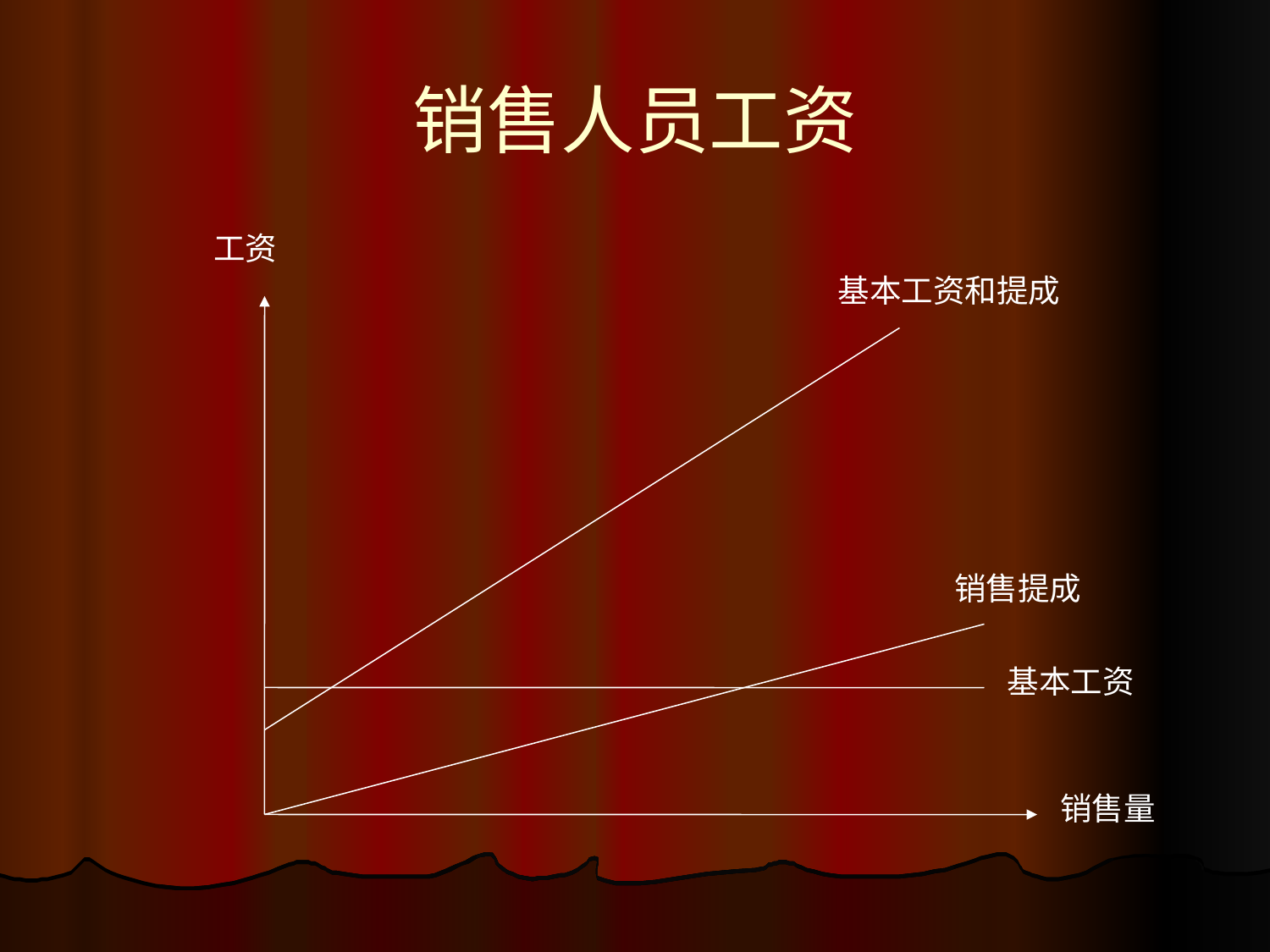

# 销售人员工资
工资

基本工资和提成

销售提成

基本工资

销售量